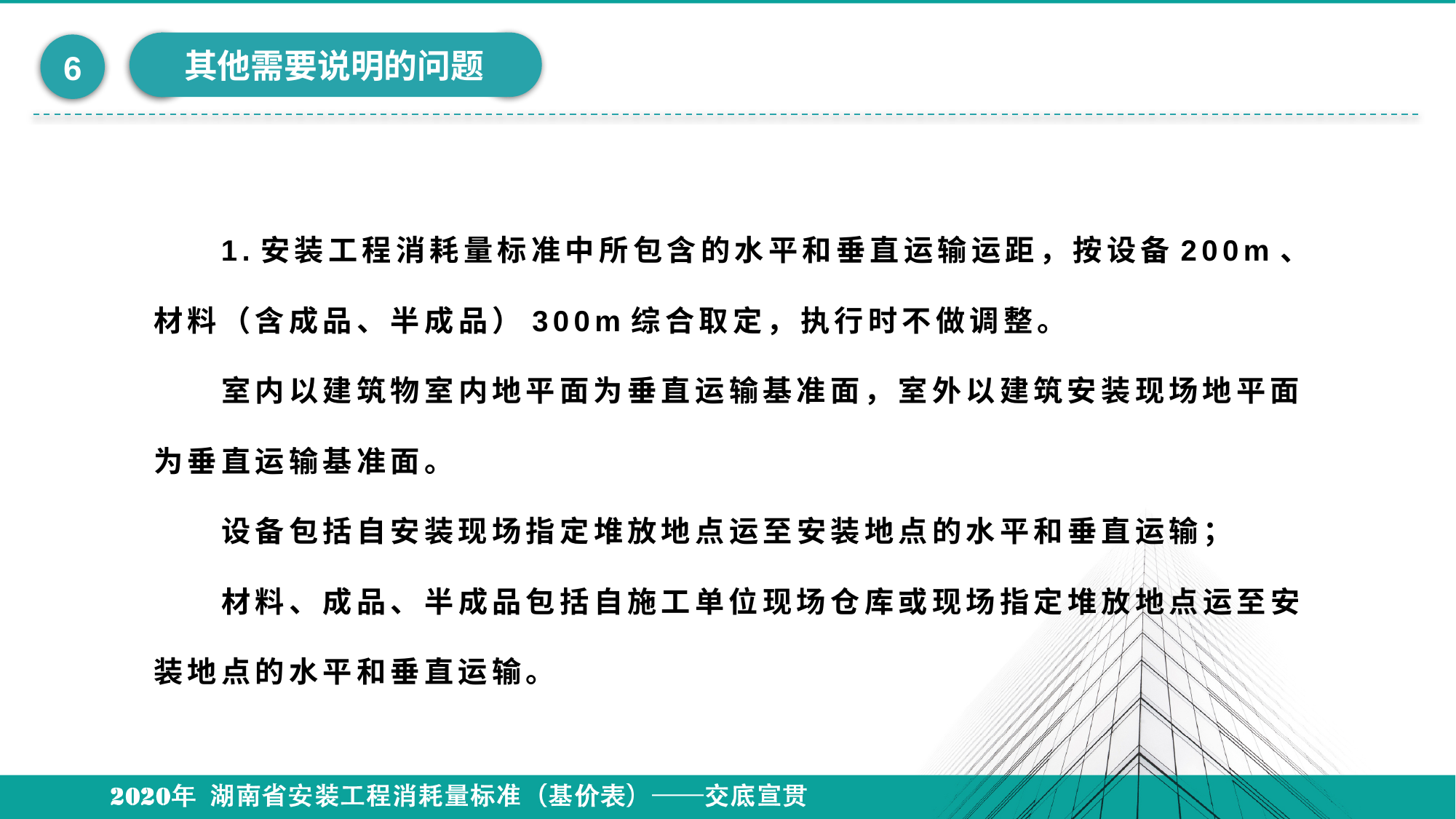

其他需要说明的问题

6
# 1.安装工程消耗量标准中所包含的水平和垂直运输运距，按设备200m、材料（含成品、半成品）300m综合取定，执行时不做调整。 　　室内以建筑物室内地平面为垂直运输基准面，室外以建筑安装现场地平面为垂直运输基准面。 　　设备包括自安装现场指定堆放地点运至安装地点的水平和垂直运输； 　　材料、成品、半成品包括自施工单位现场仓库或现场指定堆放地点运至安装地点的水平和垂直运输。